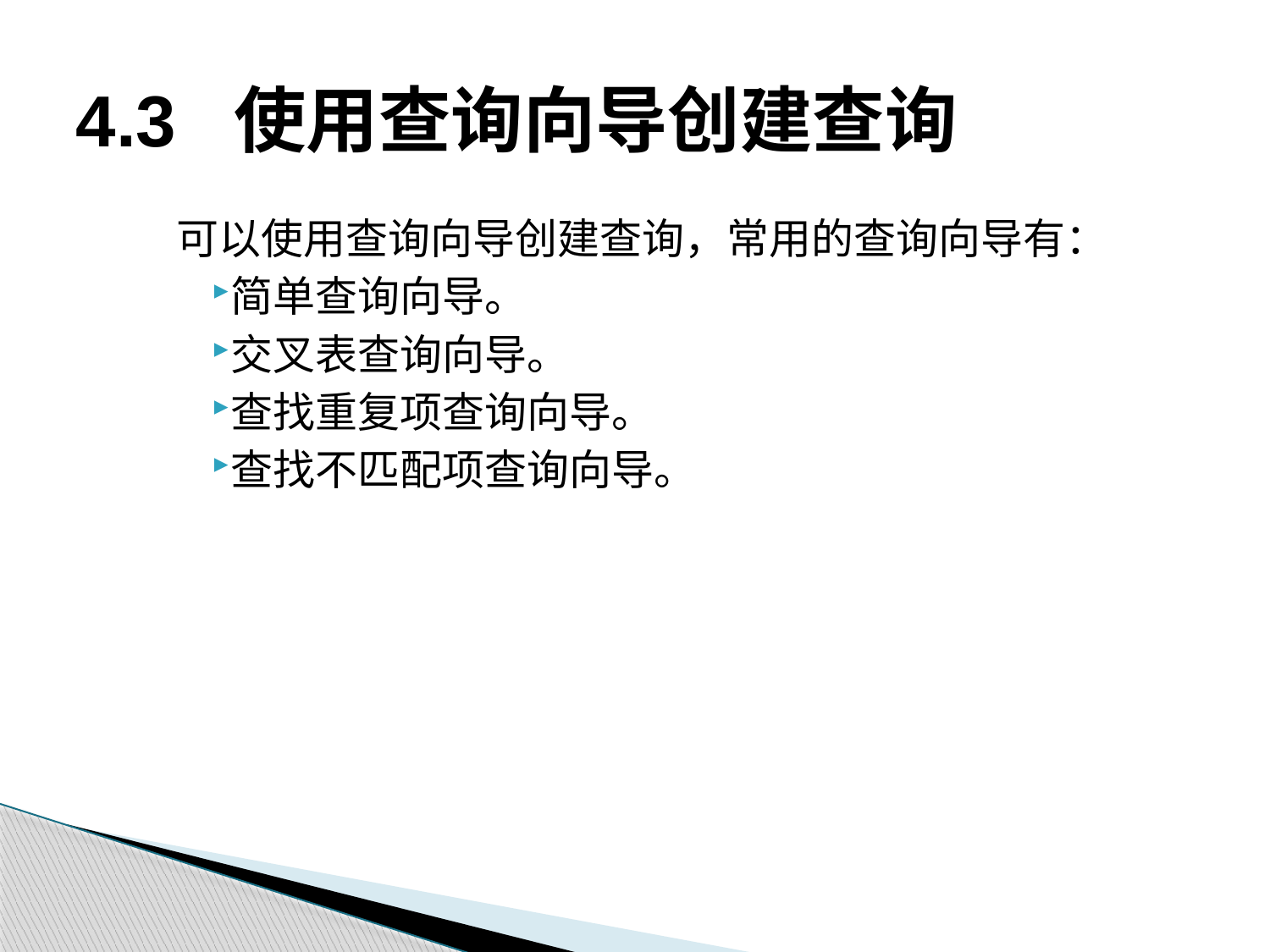

# 4.3  使用查询向导创建查询
可以使用查询向导创建查询，常用的查询向导有：
简单查询向导。
交叉表查询向导。
查找重复项查询向导。
查找不匹配项查询向导。